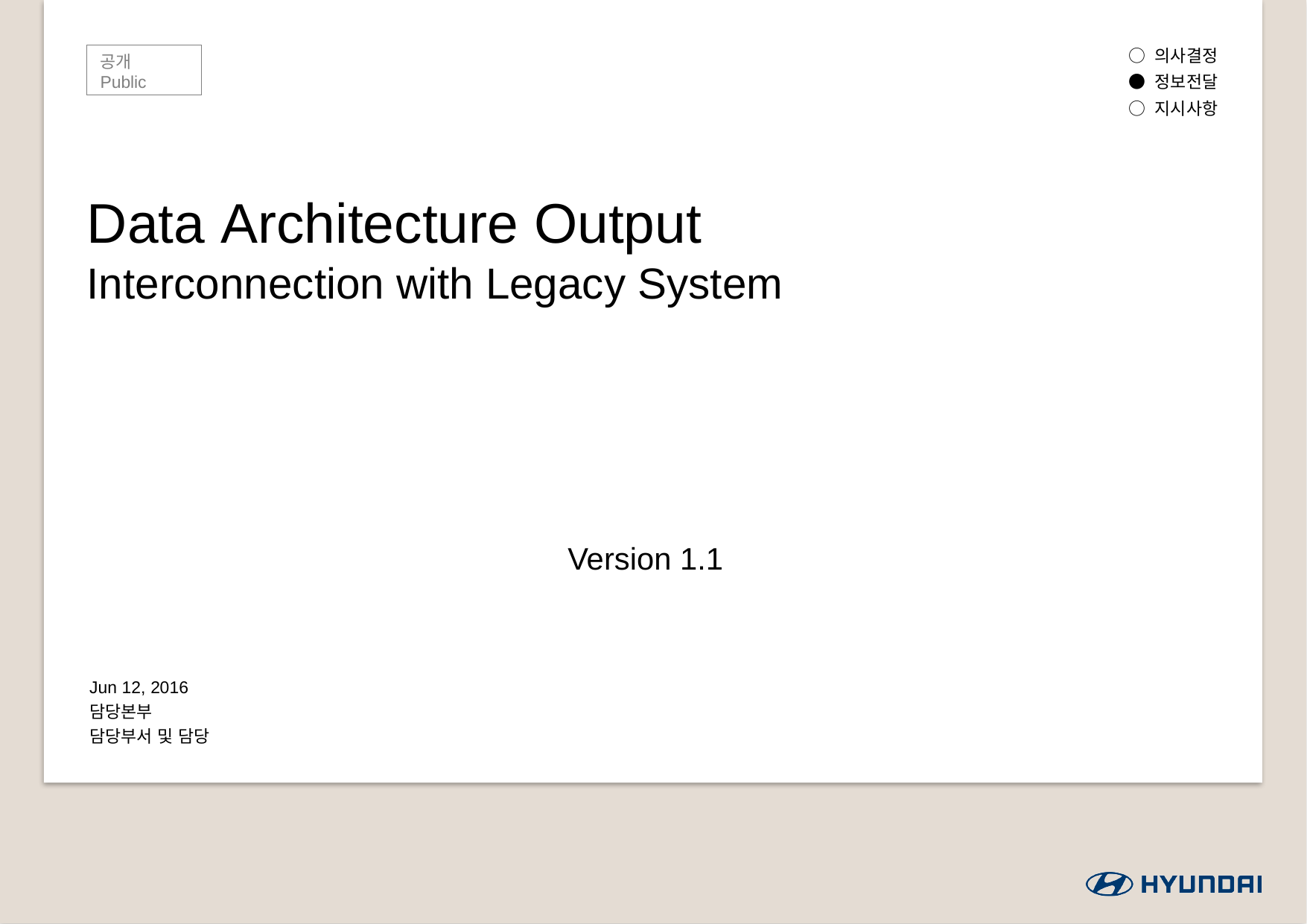

○ 의사결정
● 정보전달
○ 지시사항
공개
Public
# Data Architecture Output
Interconnection with Legacy System
Version 1.1
Jun 12, 2016
담당본부
담당부서 및 담당